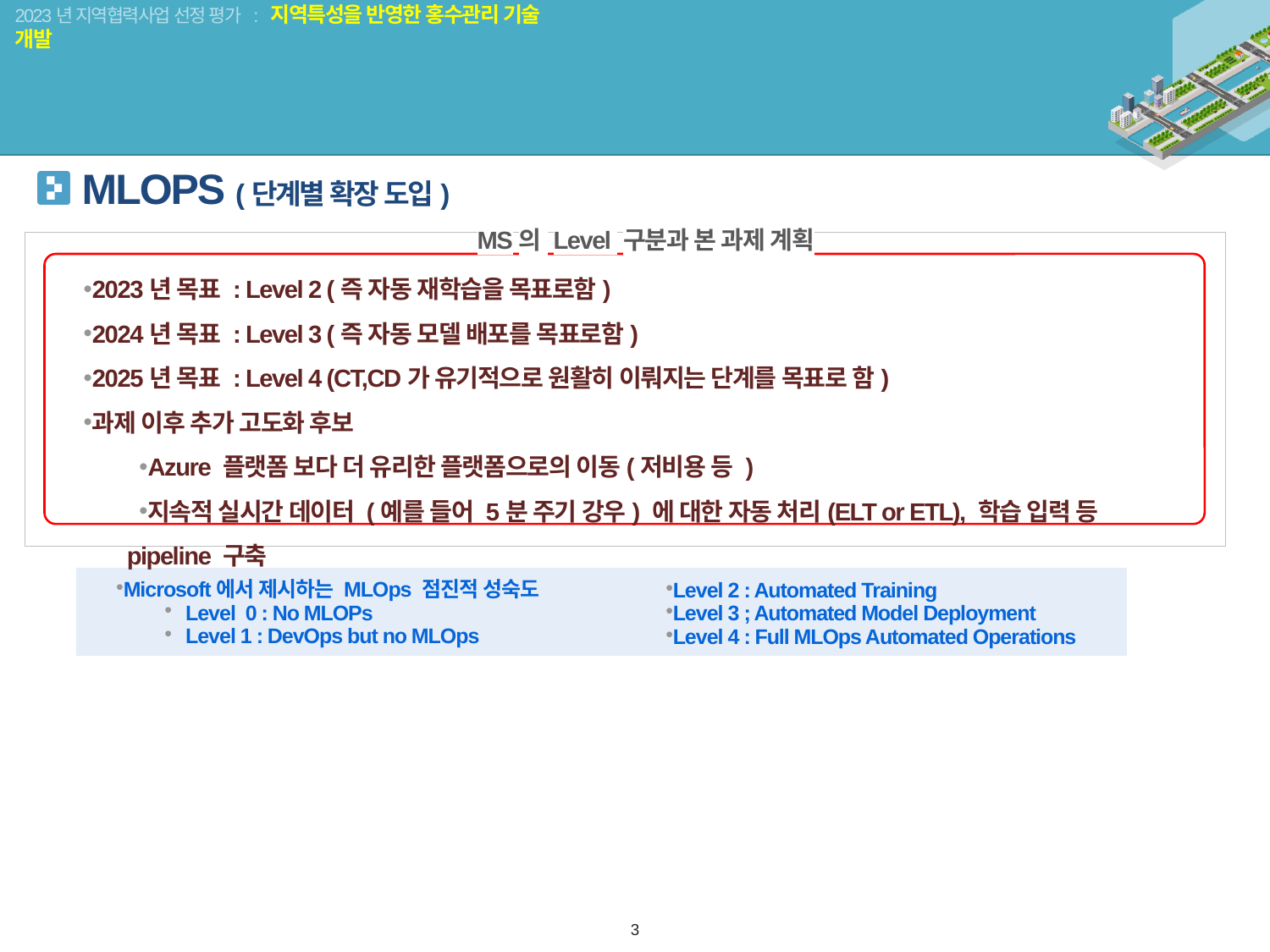

MLOPS (단계별 확장 도입)
MS의 Level 구분과 본 과제 계획

2023년 목표 : Level 2 (즉 자동 재학습을 목표로함)
2024년 목표 : Level 3 (즉 자동 모델 배포를 목표로함)
2025년 목표 : Level 4 (CT,CD가 유기적으로 원활히 이뤄지는 단계를 목표로 함)
과제 이후 추가 고도화 후보
Azure 플랫폼 보다 더 유리한 플랫폼으로의 이동(저비용 등 )
지속적 실시간 데이터 (예를 들어 5분 주기 강우) 에 대한 자동 처리(ELT or ETL), 학습 입력 등 pipeline 구축

Microsoft에서 제시하는 MLOps 점진적 성숙도
 Level  0 : No MLOPs
 Level 1 : DevOps but no MLOps
Level 2 : Automated Training
Level 3 ; Automated Model Deployment
Level 4 : Full MLOps Automated Operations